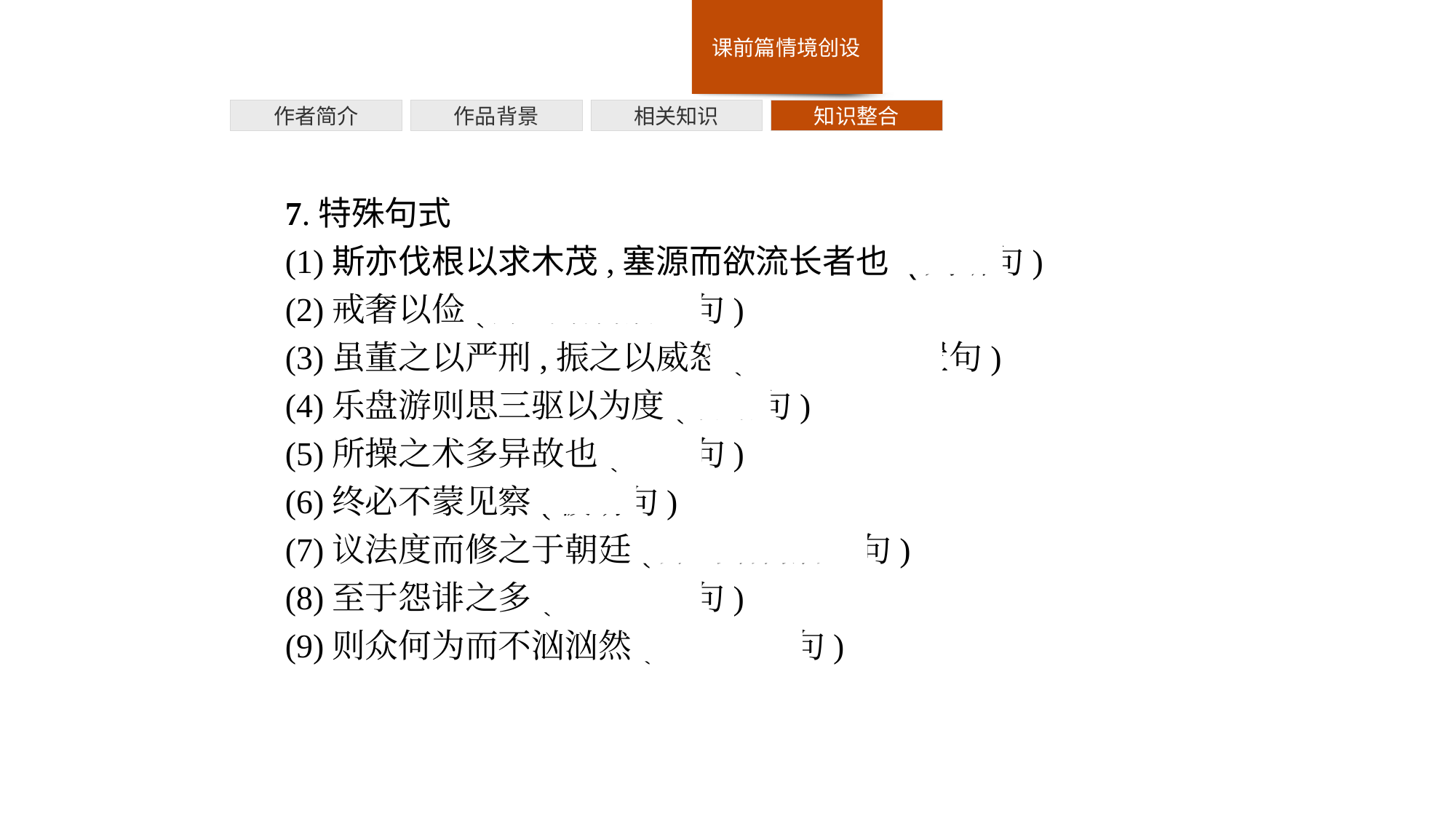

作者简介
作品背景
相关知识
知识整合
7.特殊句式
(1)斯亦伐根以求木茂,塞源而欲流长者也 (判断句)
(2)戒奢以俭(介词结构后置句)
(3)虽董之以严刑,振之以威怒(介词结构后置句)
(4)乐盘游则思三驱以为度(省略句)
(5)所操之术多异故也(判断句)
(6)终必不蒙见察(被动句)
(7)议法度而修之于朝廷(介词结构后置句)
(8)至于怨诽之多(定语后置句)
(9)则众何为而不汹汹然(宾语前置句)